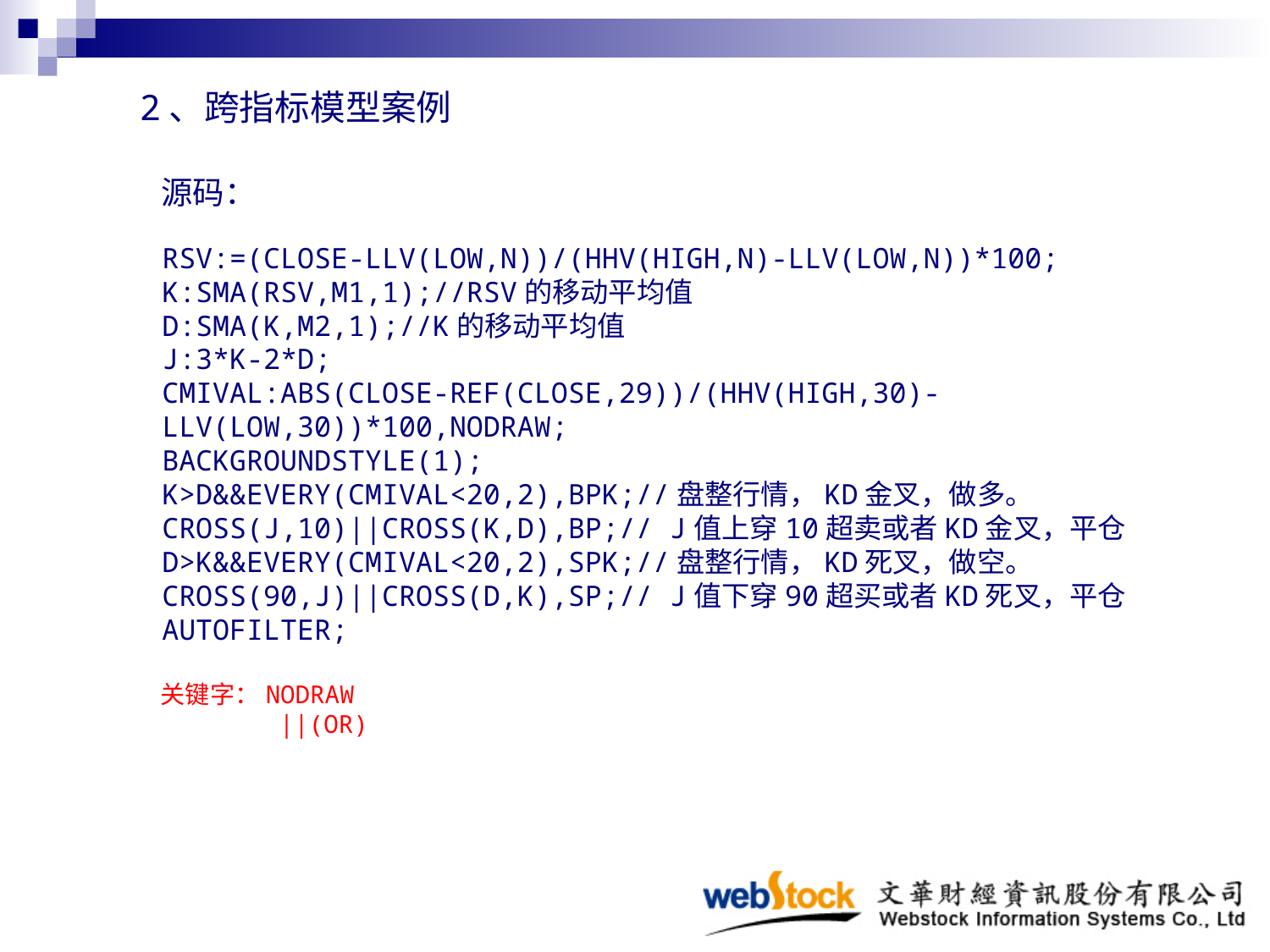

2、跨指标模型案例
 源码：
RSV:=(CLOSE-LLV(LOW,N))/(HHV(HIGH,N)-LLV(LOW,N))*100;
K:SMA(RSV,M1,1);//RSV的移动平均值
D:SMA(K,M2,1);//K的移动平均值
J:3*K-2*D;
CMIVAL:ABS(CLOSE-REF(CLOSE,29))/(HHV(HIGH,30)-LLV(LOW,30))*100,NODRAW;
BACKGROUNDSTYLE(1);
K>D&&EVERY(CMIVAL<20,2),BPK;//盘整行情，KD金叉，做多。
CROSS(J,10)||CROSS(K,D),BP;// J值上穿10超卖或者KD金叉，平仓
D>K&&EVERY(CMIVAL<20,2),SPK;//盘整行情，KD死叉，做空。
CROSS(90,J)||CROSS(D,K),SP;// J值下穿90超买或者KD死叉，平仓
AUTOFILTER;
关键字：NODRAW
        ||(OR)